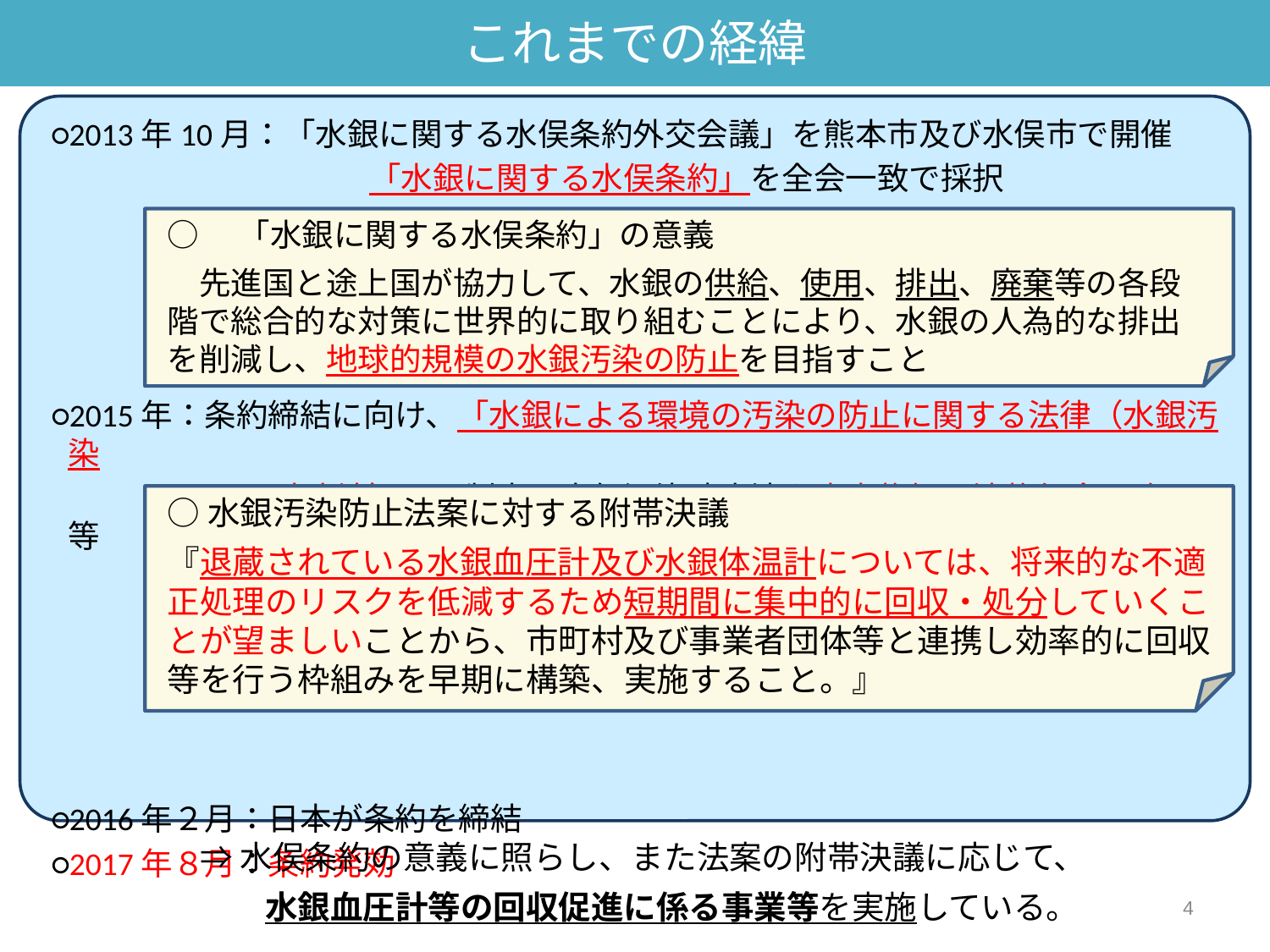

これまでの経緯
○2013年10月：「水銀に関する水俣条約外交会議」を熊本市及び水俣市で開催
　　　　　　　　　　「水銀に関する水俣条約」を全会一致で採択

○2015年：条約締結に向け、「水銀による環境の汚染の防止に関する法律（水銀汚染
　　　　　　　防止法）」の制定、大気汚染防止法や廃棄物処理法施行令の改正等

○2016年２月：日本が条約を締結
○2017年８月：条約発効

○　「水銀に関する水俣条約」の意義
　先進国と途上国が協力して、水銀の供給、使用、排出、廃棄等の各段階で総合的な対策に世界的に取り組むことにより、水銀の人為的な排出を削減し、地球的規模の水銀汚染の防止を目指すこと

○水銀汚染防止法案に対する附帯決議
『退蔵されている水銀血圧計及び水銀体温計については、将来的な不適正処理のリスクを低減するため短期間に集中的に回収・処分していくことが望ましいことから、市町村及び事業者団体等と連携し効率的に回収等を行う枠組みを早期に構築、実施すること。』
⇒水俣条約の意義に照らし、また法案の附帯決議に応じて、
　　水銀血圧計等の回収促進に係る事業等を実施している。
4